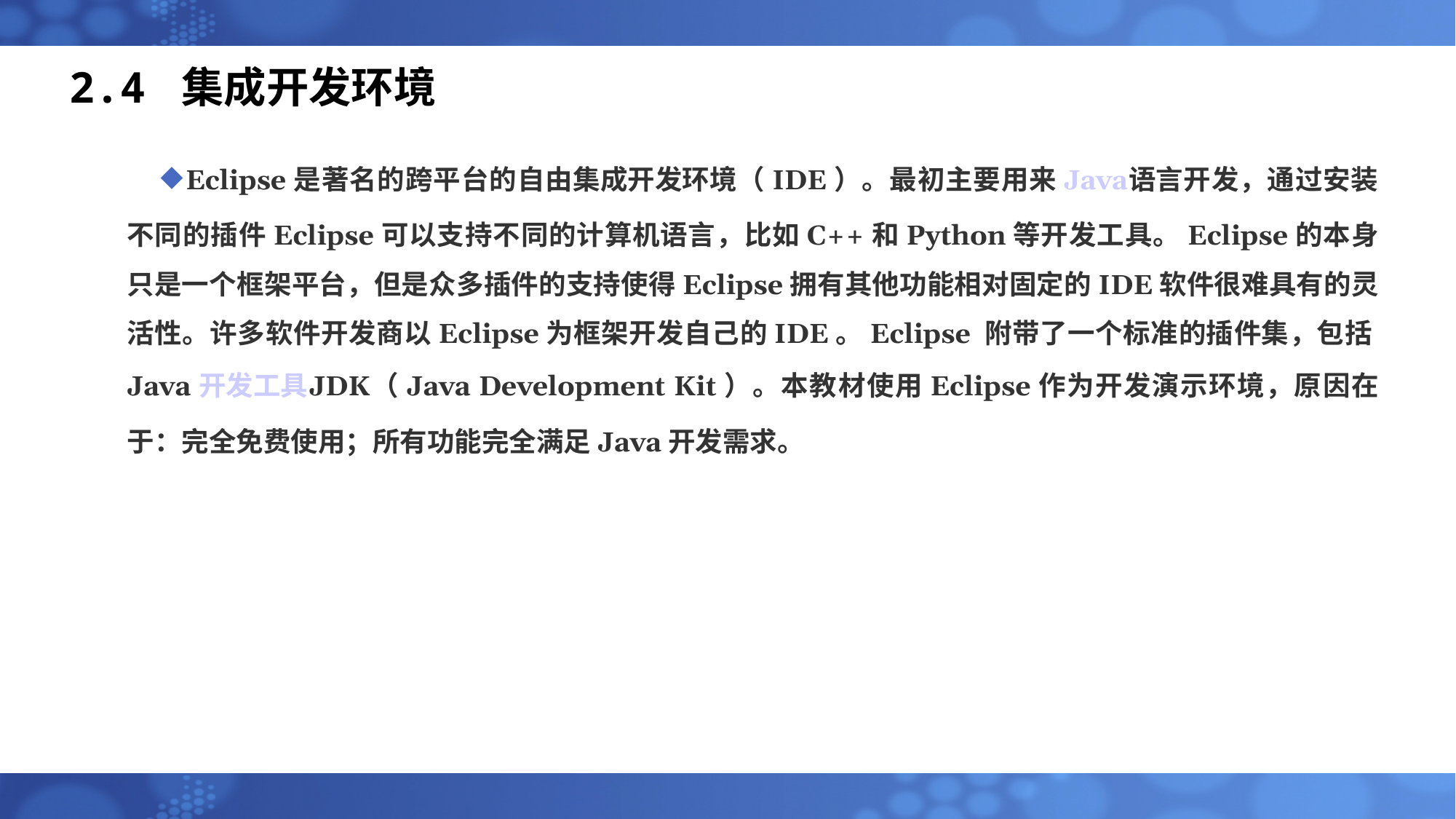

# 2.4 集成开发环境
Eclipse是著名的跨平台的自由集成开发环境（IDE）。最初主要用来Java语言开发，通过安装不同的插件Eclipse可以支持不同的计算机语言，比如C++和Python等开发工具。Eclipse的本身只是一个框架平台，但是众多插件的支持使得Eclipse拥有其他功能相对固定的IDE软件很难具有的灵活性。许多软件开发商以Eclipse为框架开发自己的IDE。Eclipse 附带了一个标准的插件集，包括Java开发工具JDK（Java Development Kit）。本教材使用Eclipse作为开发演示环境，原因在于：完全免费使用；所有功能完全满足Java开发需求。